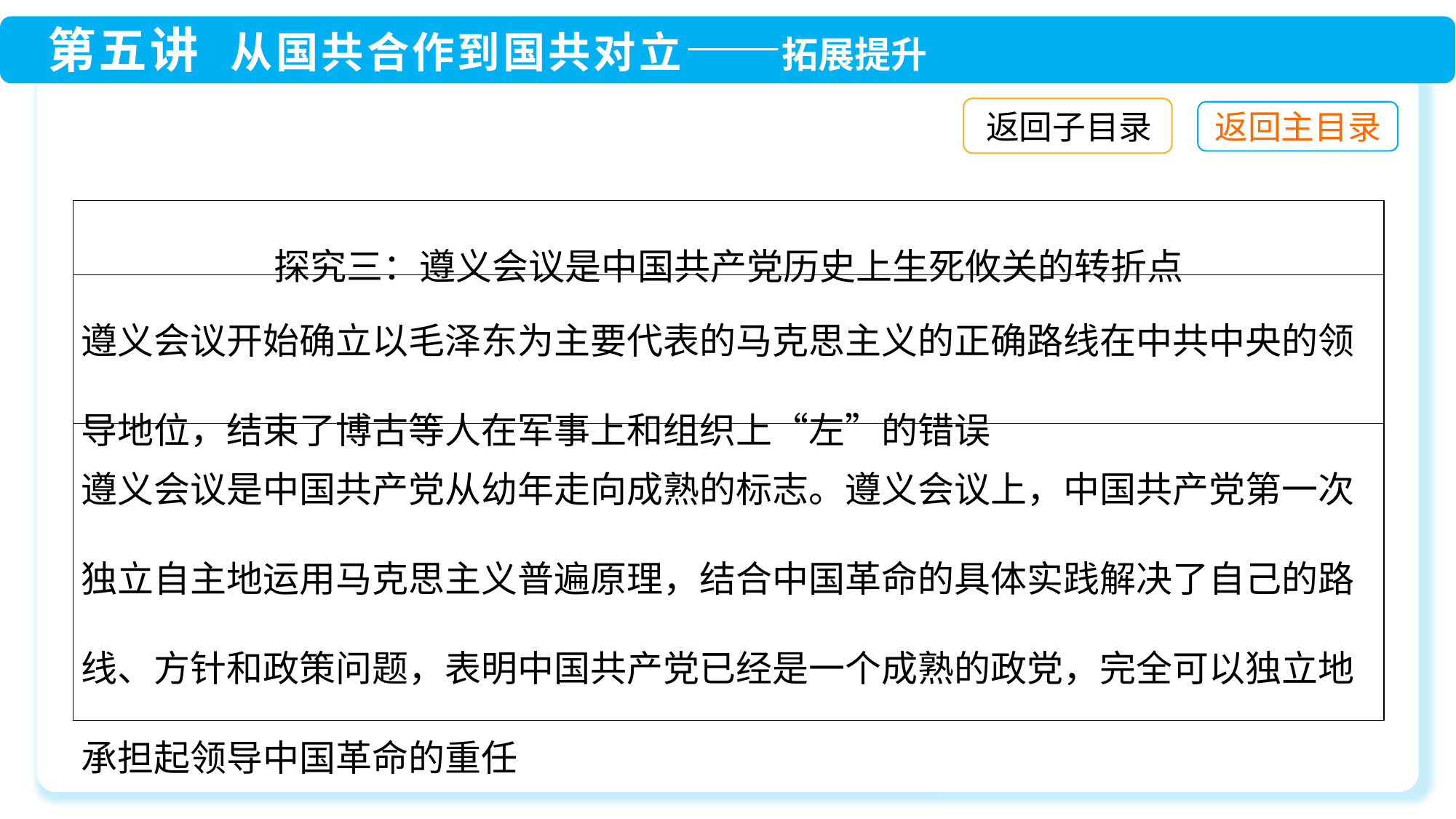

返回子目录
| 探究三：遵义会议是中国共产党历史上生死攸关的转折点 |
| --- |
| 遵义会议开始确立以毛泽东为主要代表的马克思主义的正确路线在中共中央的领导地位，结束了博古等人在军事上和组织上“左”的错误 |
| 遵义会议是中国共产党从幼年走向成熟的标志。遵义会议上，中国共产党第一次独立自主地运用马克思主义普遍原理，结合中国革命的具体实践解决了自己的路线、方针和政策问题，表明中国共产党已经是一个成熟的政党，完全可以独立地承担起领导中国革命的重任 |